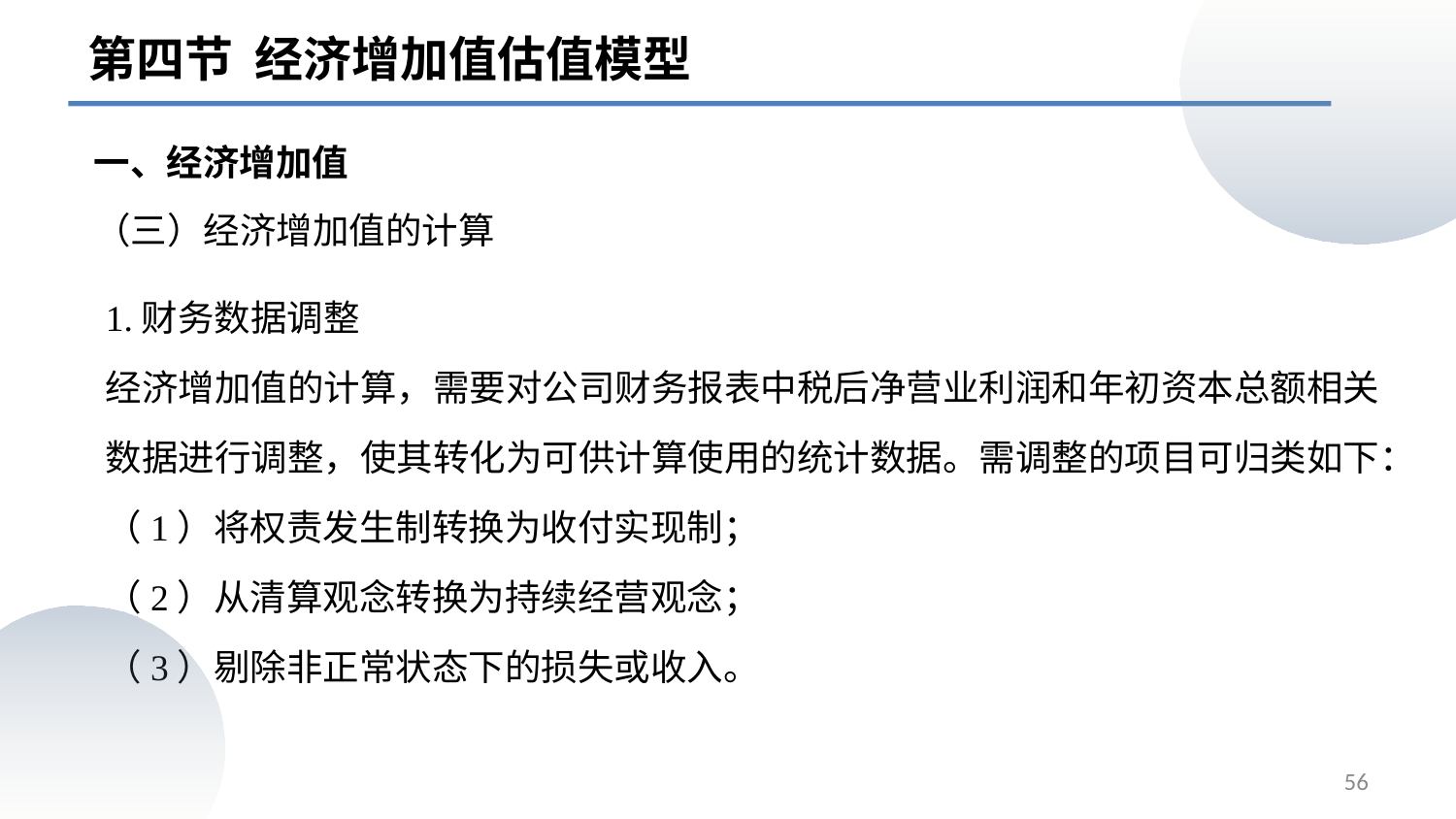

第四节  经济增加值估值模型
一、经济增加值
# （三）经济增加值的计算
1.财务数据调整
经济增加值的计算，需要对公司财务报表中税后净营业利润和年初资本总额相关数据进行调整，使其转化为可供计算使用的统计数据。需调整的项目可归类如下：
（1）将权责发生制转换为收付实现制；
（2）从清算观念转换为持续经营观念；
（3）剔除非正常状态下的损失或收入。

56